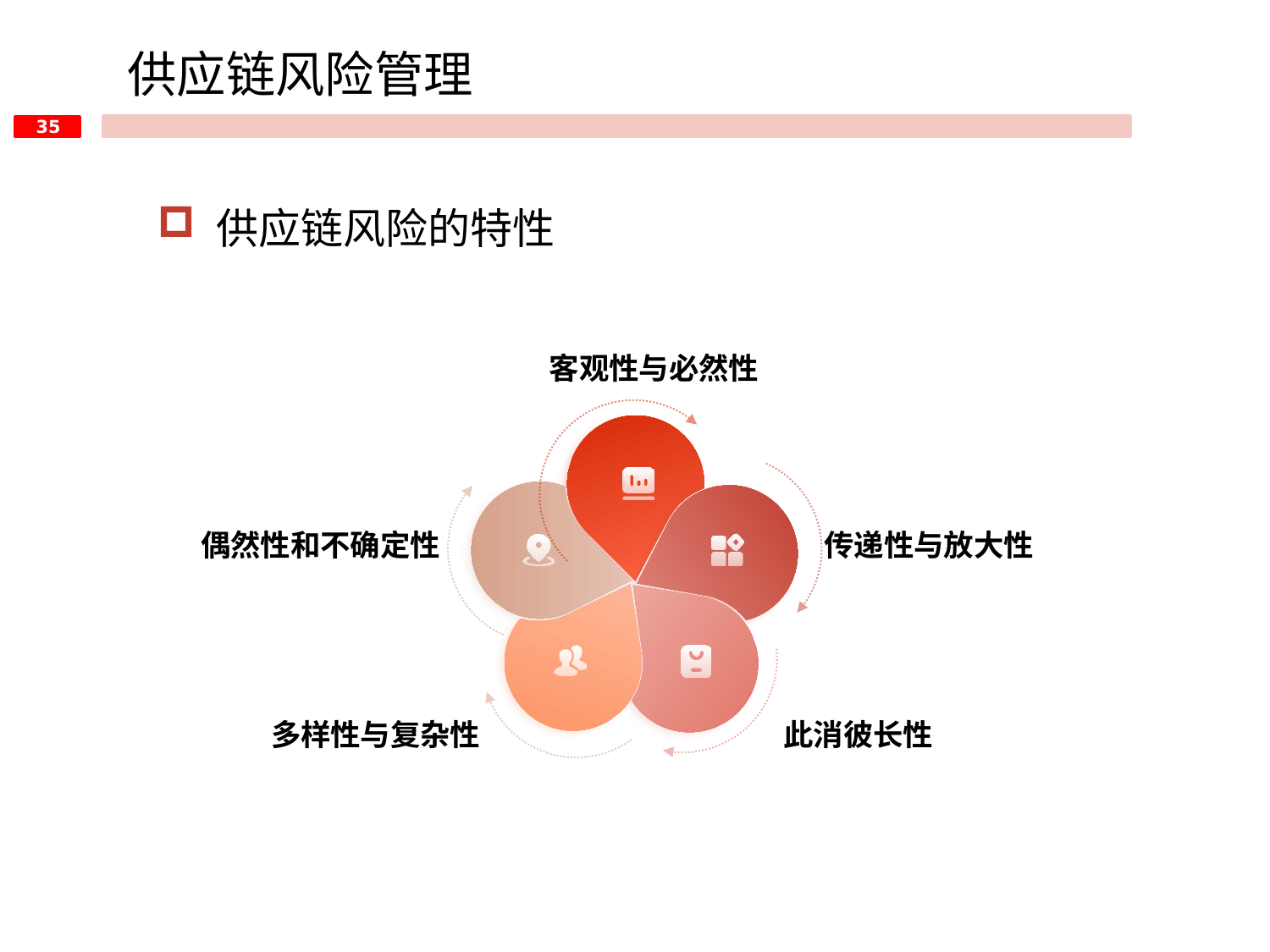

供应链风险管理
35
 供应链风险的特性
客观性与必然性

偶然性和不确定性
传递性与放大性

多样性与复杂性
此消彼长性